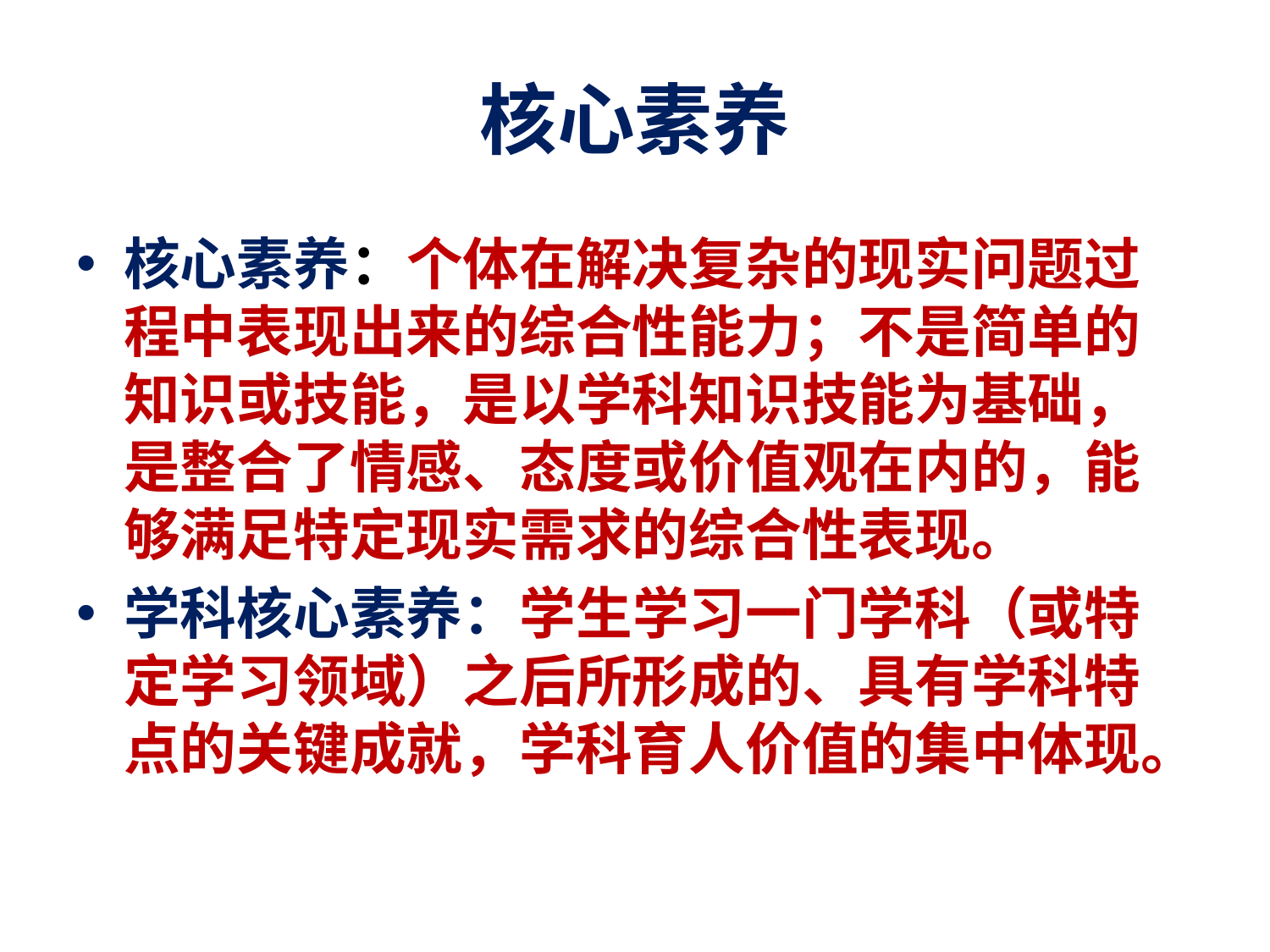

# 核心素养
核心素养：个体在解决复杂的现实问题过程中表现出来的综合性能力；不是简单的知识或技能，是以学科知识技能为基础，是整合了情感、态度或价值观在内的，能够满足特定现实需求的综合性表现。
学科核心素养：学生学习一门学科（或特定学习领域）之后所形成的、具有学科特点的关键成就，学科育人价值的集中体现。